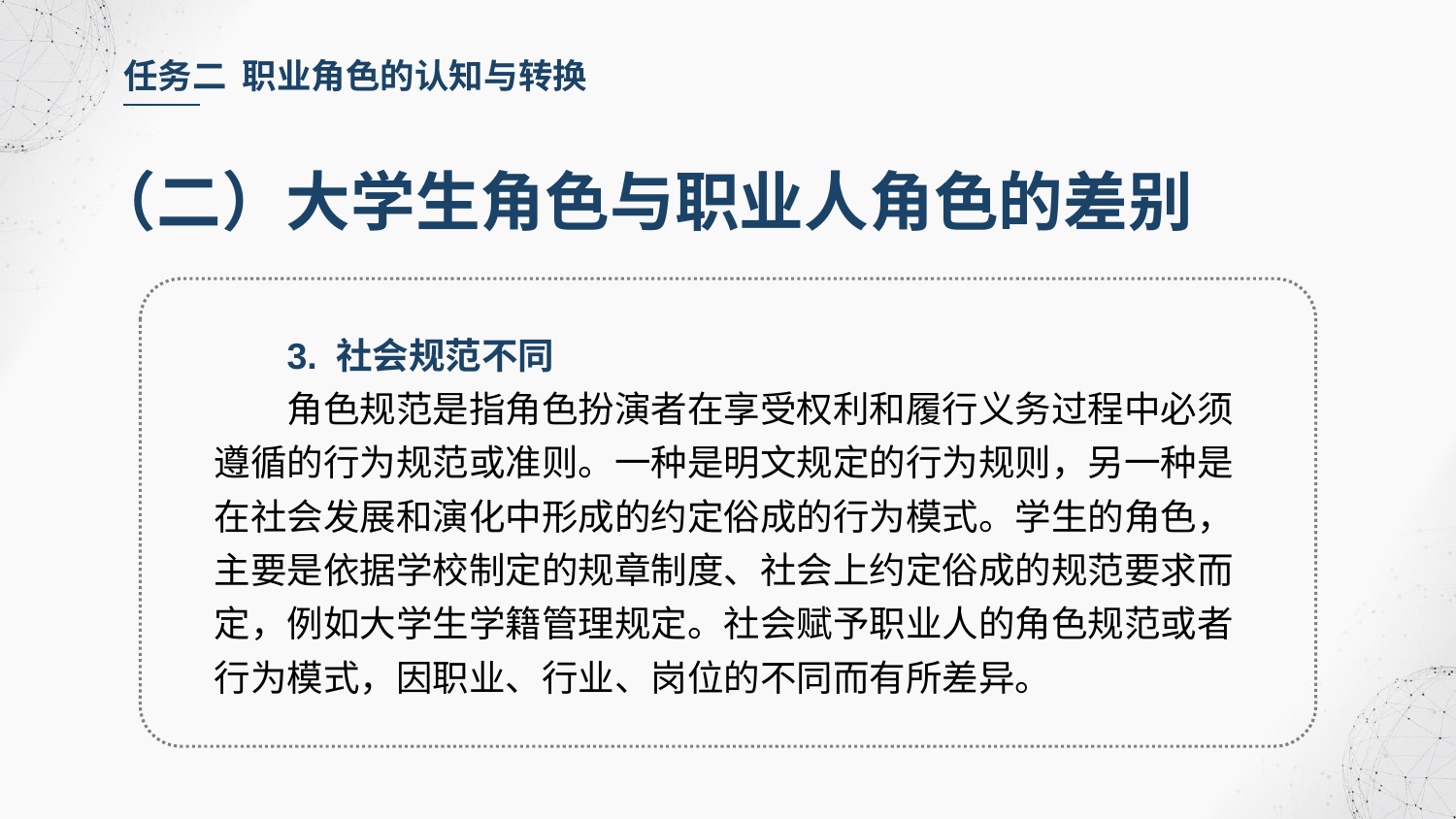

任务二  职业角色的认知与转换
（二）大学生角色与职业人角色的差别

3. 社会规范不同
角色规范是指角色扮演者在享受权利和履行义务过程中必须遵循的行为规范或准则。一种是明文规定的行为规则，另一种是在社会发展和演化中形成的约定俗成的行为模式。学生的角色，主要是依据学校制定的规章制度、社会上约定俗成的规范要求而定，例如大学生学籍管理规定。社会赋予职业人的角色规范或者行为模式，因职业、行业、岗位的不同而有所差异。